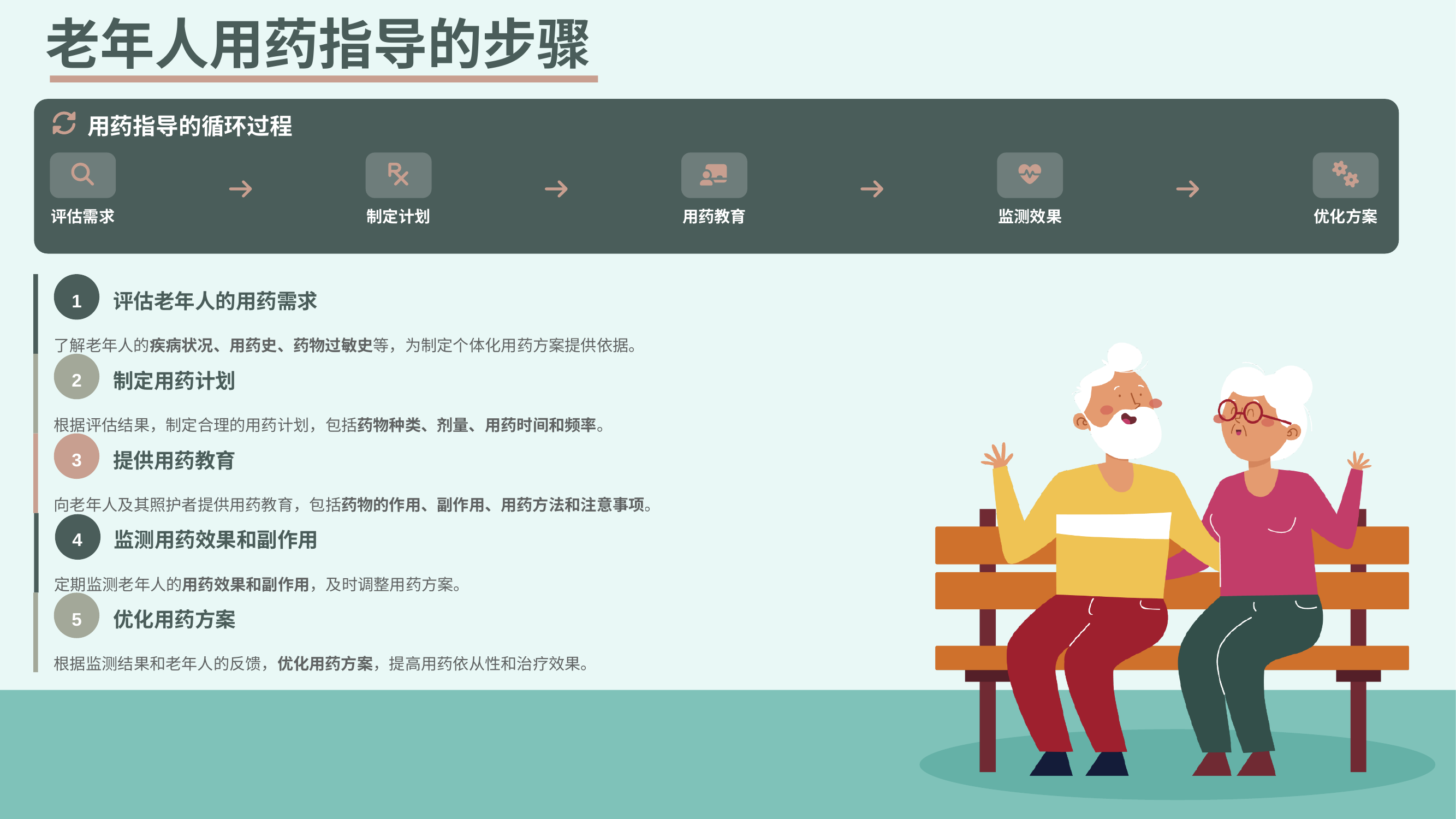

老年人用药指导的步骤

用药指导的循环过程

评估需求
制定计划
用药教育
监测效果
优化方案

1

评估老年人的用药需求
了解老年人的疾病状况、用药史、药物过敏史等，为制定个体化用药方案提供依据。

2

制定用药计划
根据评估结果，制定合理的用药计划，包括药物种类、剂量、用药时间和频率。

3

提供用药教育
向老年人及其照护者提供用药教育，包括药物的作用、副作用、用药方法和注意事项。

4
监测用药效果和副作用
定期监测老年人的用药效果和副作用，及时调整用药方案。

5

优化用药方案
根据监测结果和老年人的反馈，优化用药方案，提高用药依从性和治疗效果。